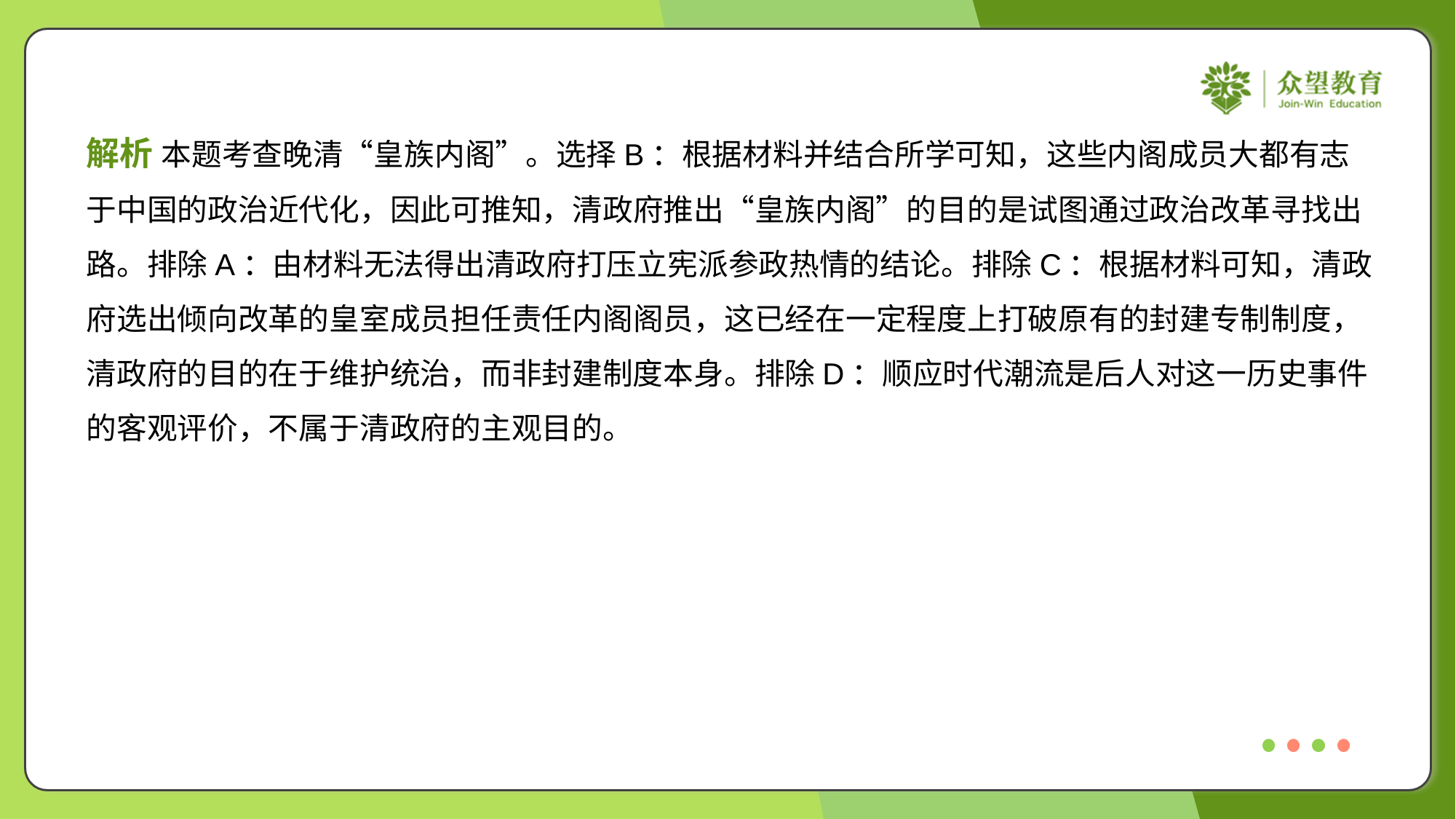

解析 本题考查晚清“皇族内阁”。选择B：根据材料并结合所学可知，这些内阁成员大都有志
于中国的政治近代化，因此可推知，清政府推出“皇族内阁”的目的是试图通过政治改革寻找出
路。排除A：由材料无法得出清政府打压立宪派参政热情的结论。排除C：根据材料可知，清政
府选出倾向改革的皇室成员担任责任内阁阁员，这已经在一定程度上打破原有的封建专制制度，
清政府的目的在于维护统治，而非封建制度本身。排除D：顺应时代潮流是后人对这一历史事件
的客观评价，不属于清政府的主观目的。